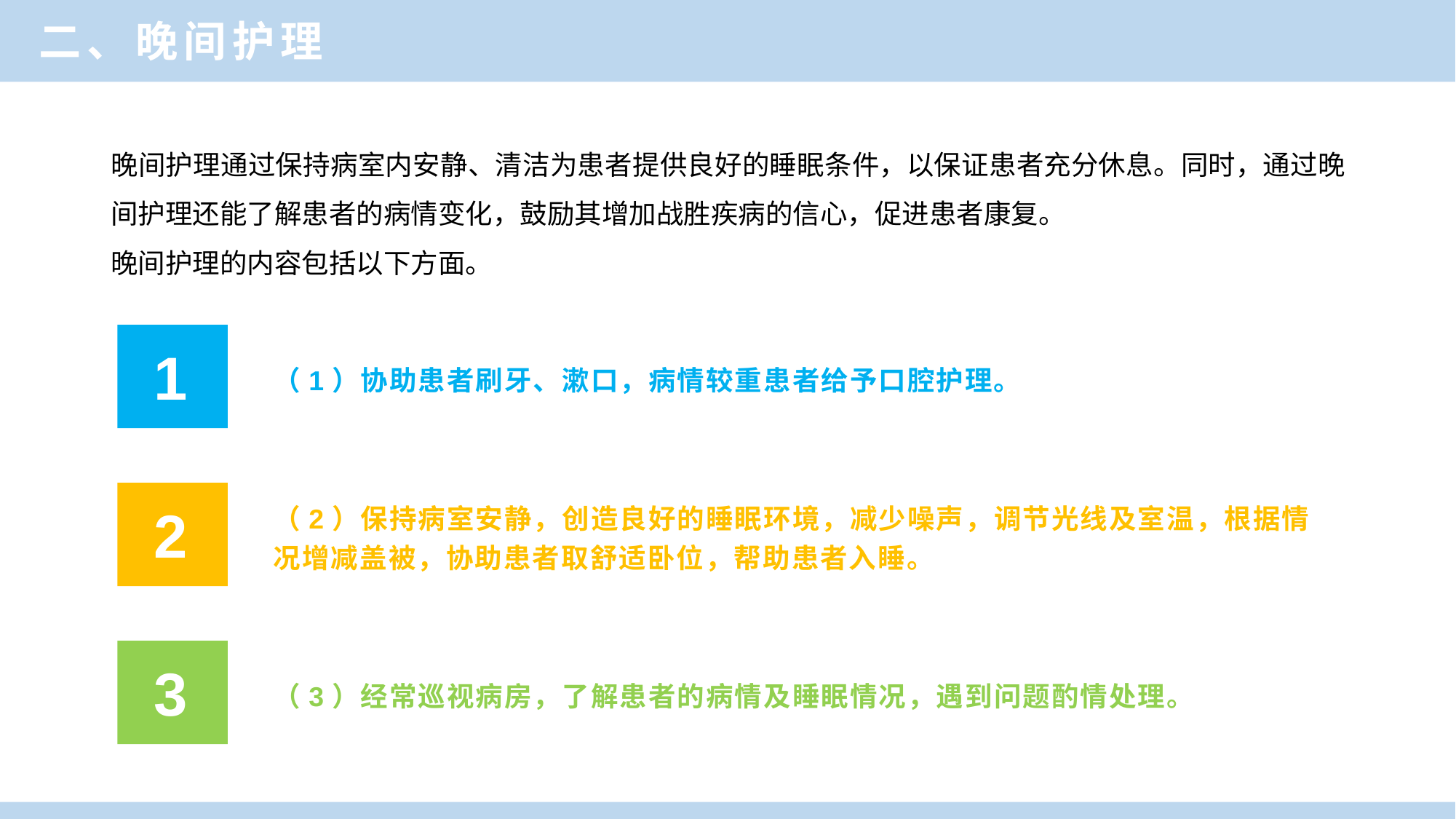

二、晚间护理
晚间护理通过保持病室内安静、清洁为患者提供良好的睡眠条件，以保证患者充分休息。同时，通过晚间护理还能了解患者的病情变化，鼓励其增加战胜疾病的信心，促进患者康复。
晚间护理的内容包括以下方面。

（1）协助患者刷牙、漱口，病情较重患者给予口腔护理。
1

（2）保持病室安静，创造良好的睡眠环境，减少噪声，调节光线及室温，根据情况增减盖被，协助患者取舒适卧位，帮助患者入睡。
2

（3）经常巡视病房，了解患者的病情及睡眠情况，遇到问题酌情处理。
3